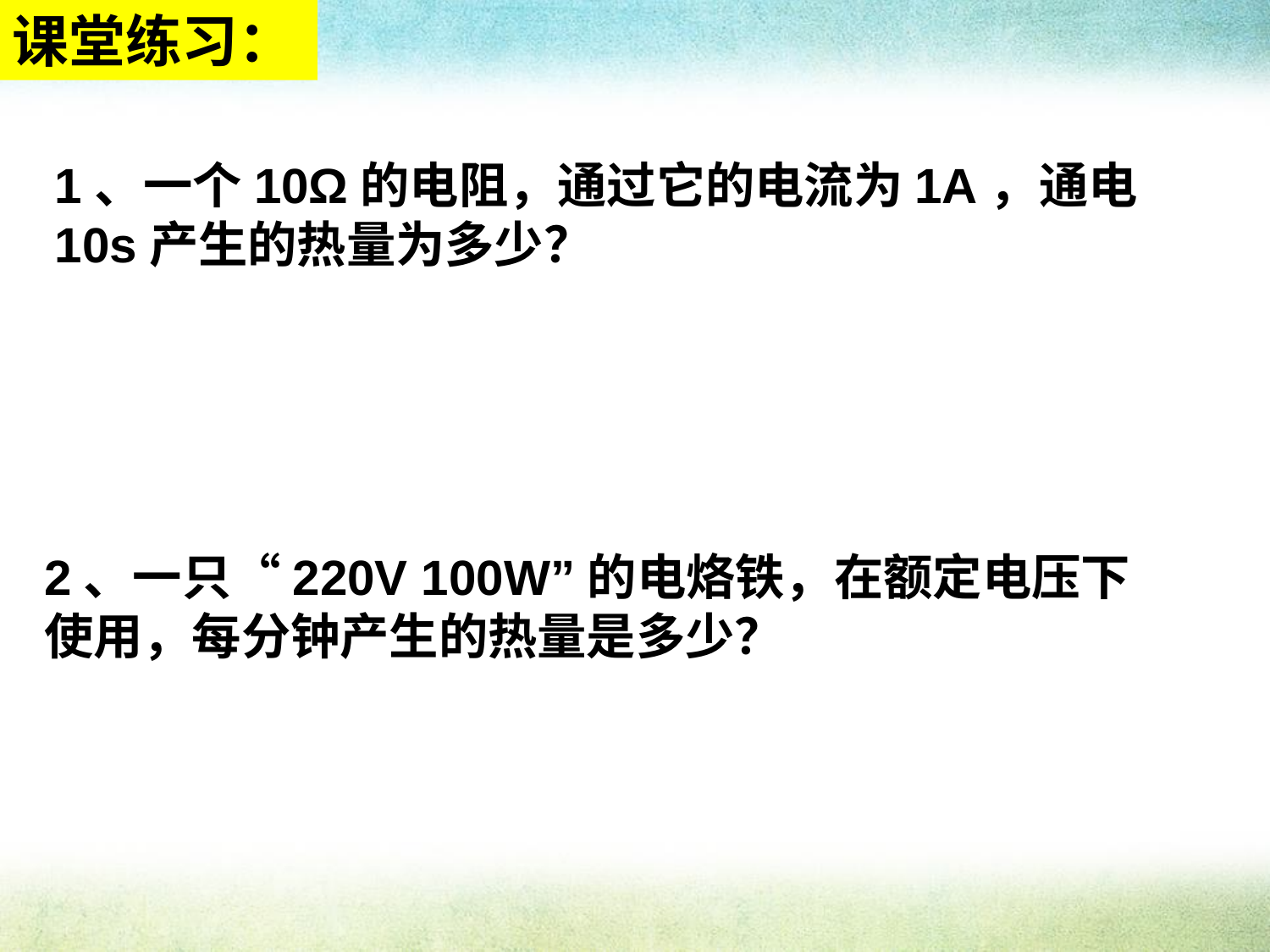

课堂练习：
1、一个10Ω的电阻，通过它的电流为1A，通电10s产生的热量为多少？
2、一只“220V 100W”的电烙铁，在额定电压下使用，每分钟产生的热量是多少？